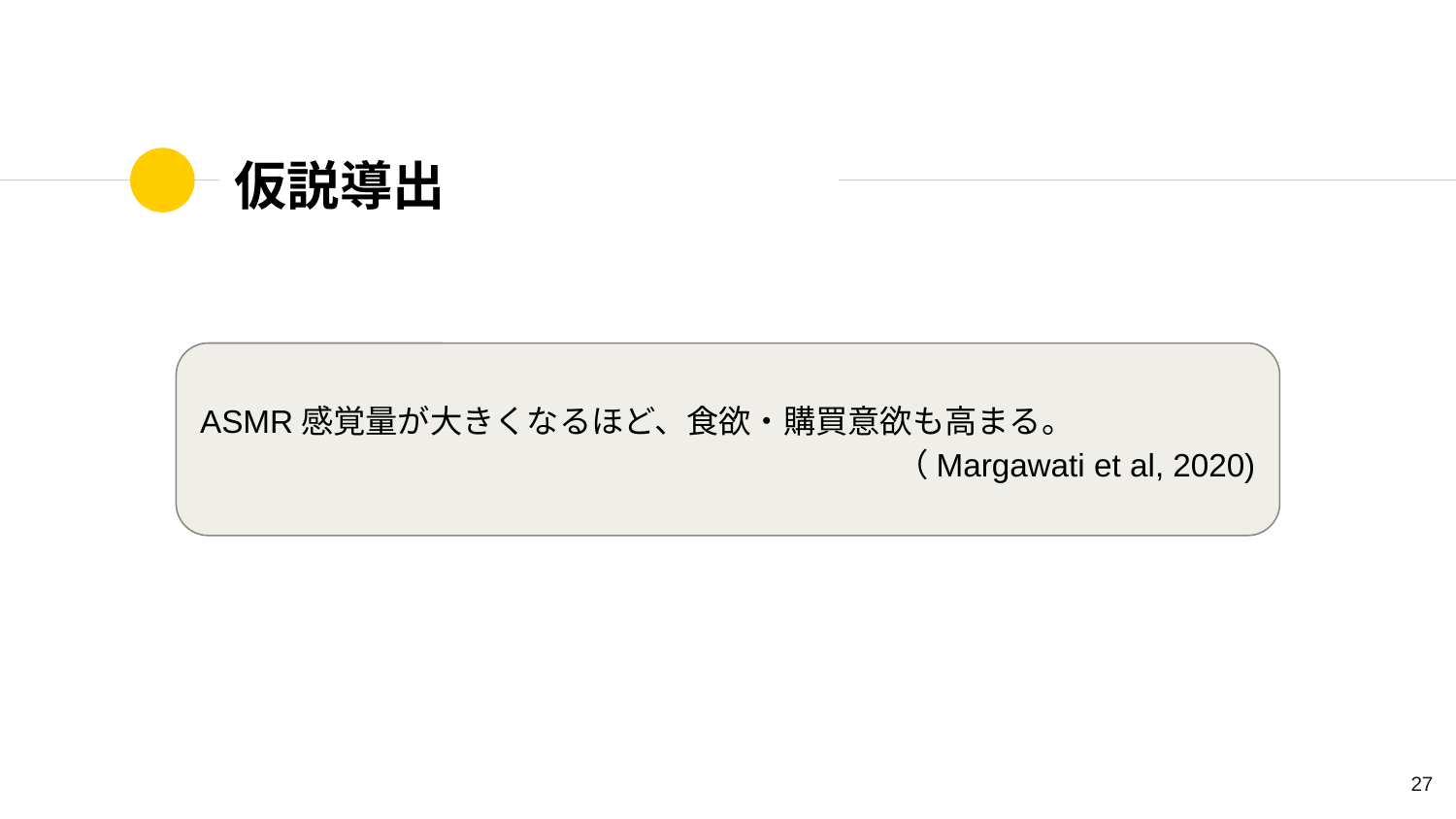

# 仮説導出
ASMR感覚量が大きくなるほど、食欲・購買意欲も高まる。
（Margawati et al, 2020)

27